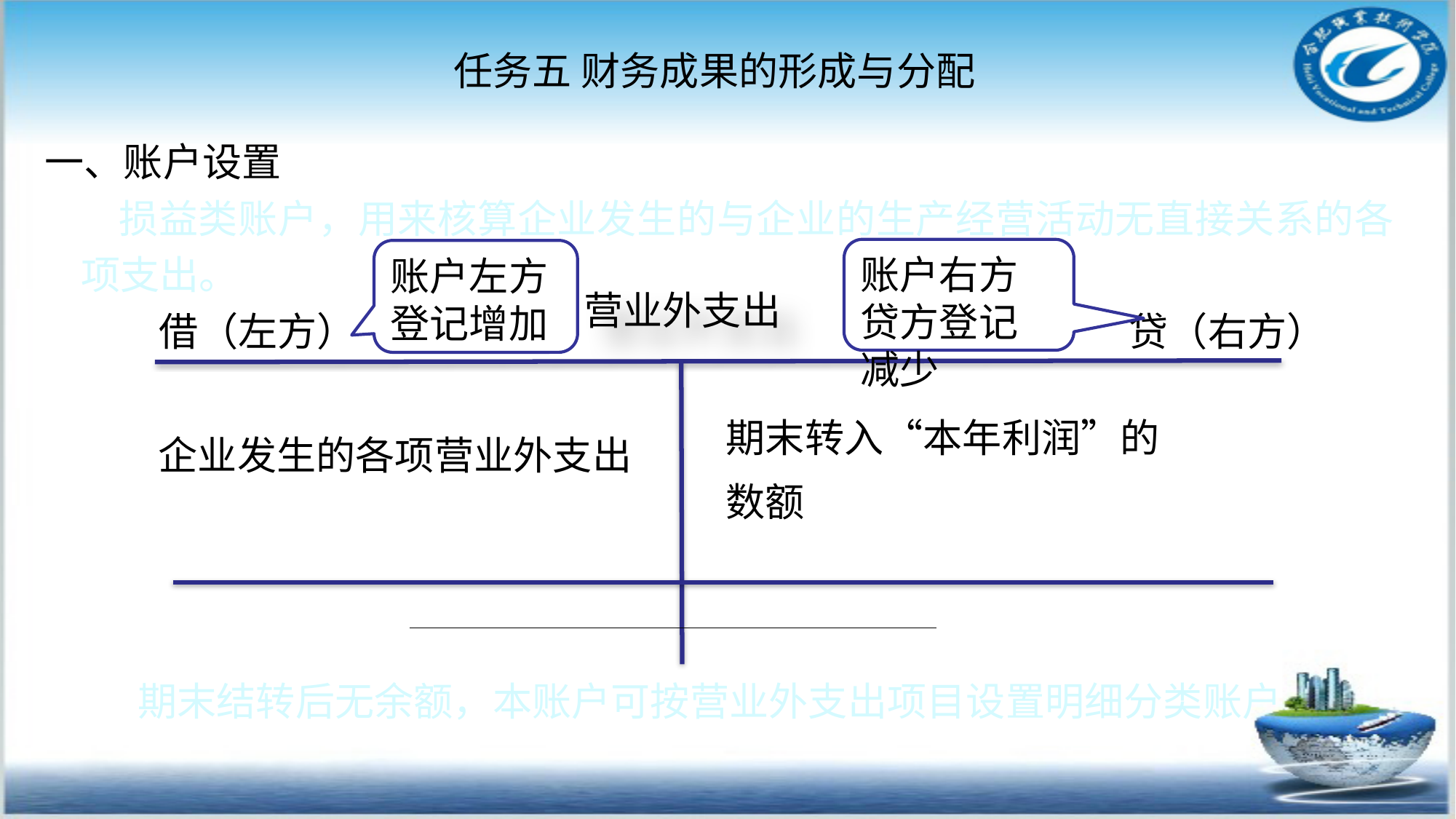

任务五 财务成果的形成与分配
#
一、账户设置
   损益类账户，用来核算企业发生的与企业的生产经营活动无直接关系的各项支出。
账户右方贷方登记减少
账户左方登记增加
营业外支出
借（左方）
贷（右方）
期末转入“本年利润”的数额
企业发生的各项营业外支出
期末结转后无余额，本账户可按营业外支出项目设置明细分类账户